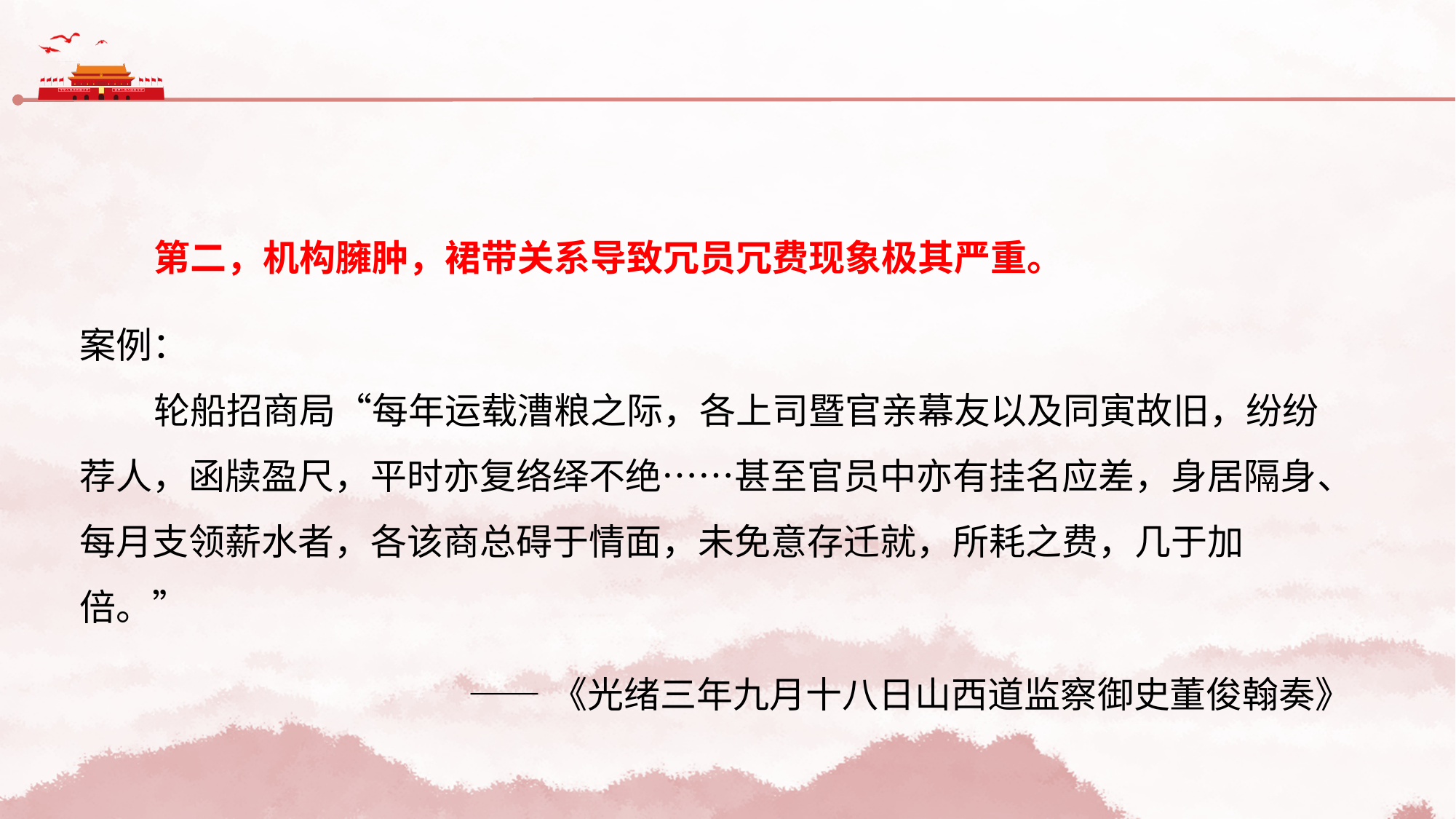

第二，机构臃肿，裙带关系导致冗员冗费现象极其严重。

案例：
        轮船招商局“每年运载漕粮之际，各上司暨官亲幕友以及同寅故旧，纷纷荐人，函牍盈尺，平时亦复络绎不绝……甚至官员中亦有挂名应差，身居隔身、每月支领薪水者，各该商总碍于情面，未免意存迁就，所耗之费，几于加倍。”

                                        ——《光绪三年九月十八日山西道监察御史董俊翰奏》